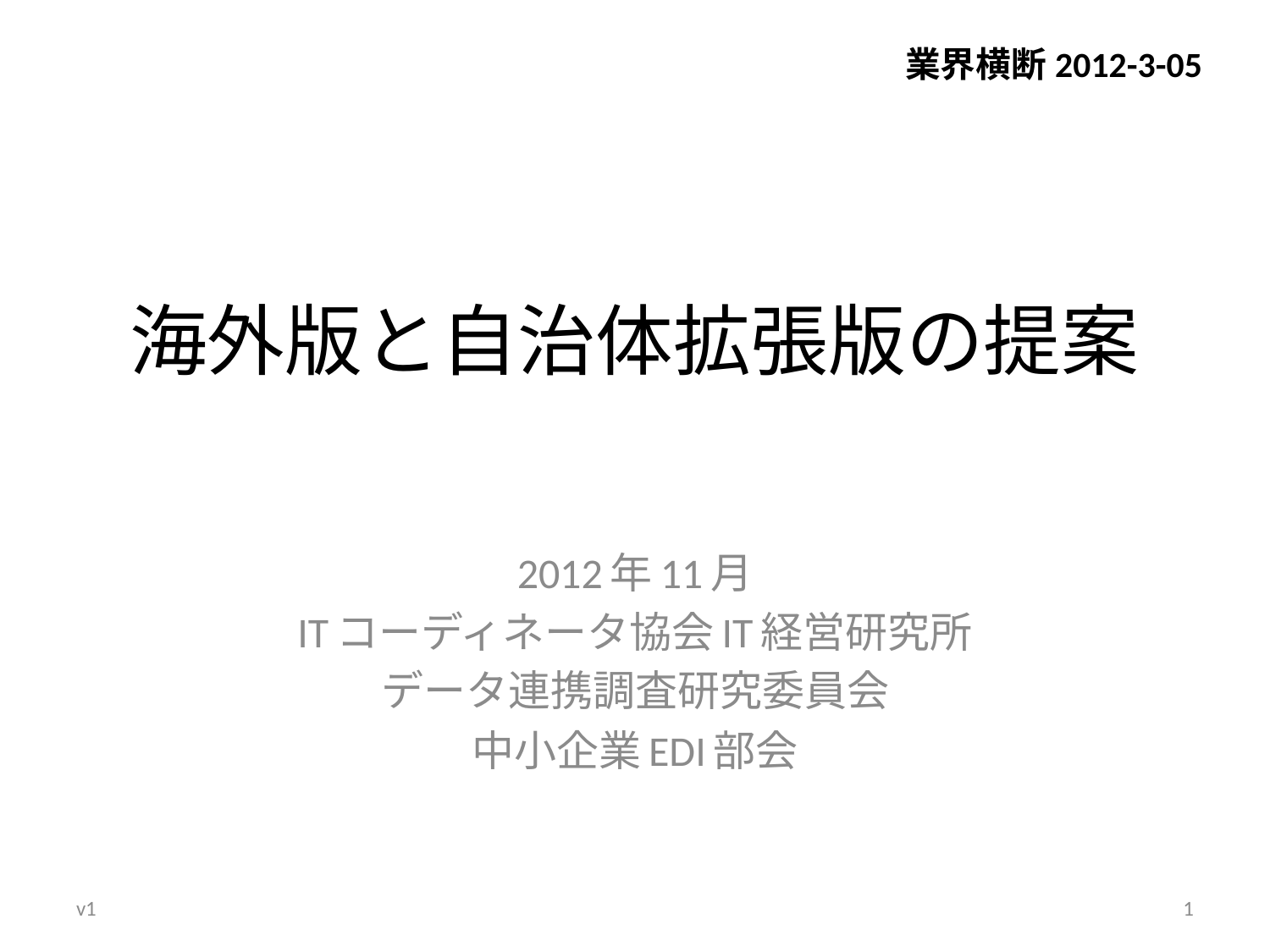

業界横断2012-3-05
# 海外版と自治体拡張版の提案
2012年11月
ITコーディネータ協会IT経営研究所
データ連携調査研究委員会
中小企業EDI部会
v1
1